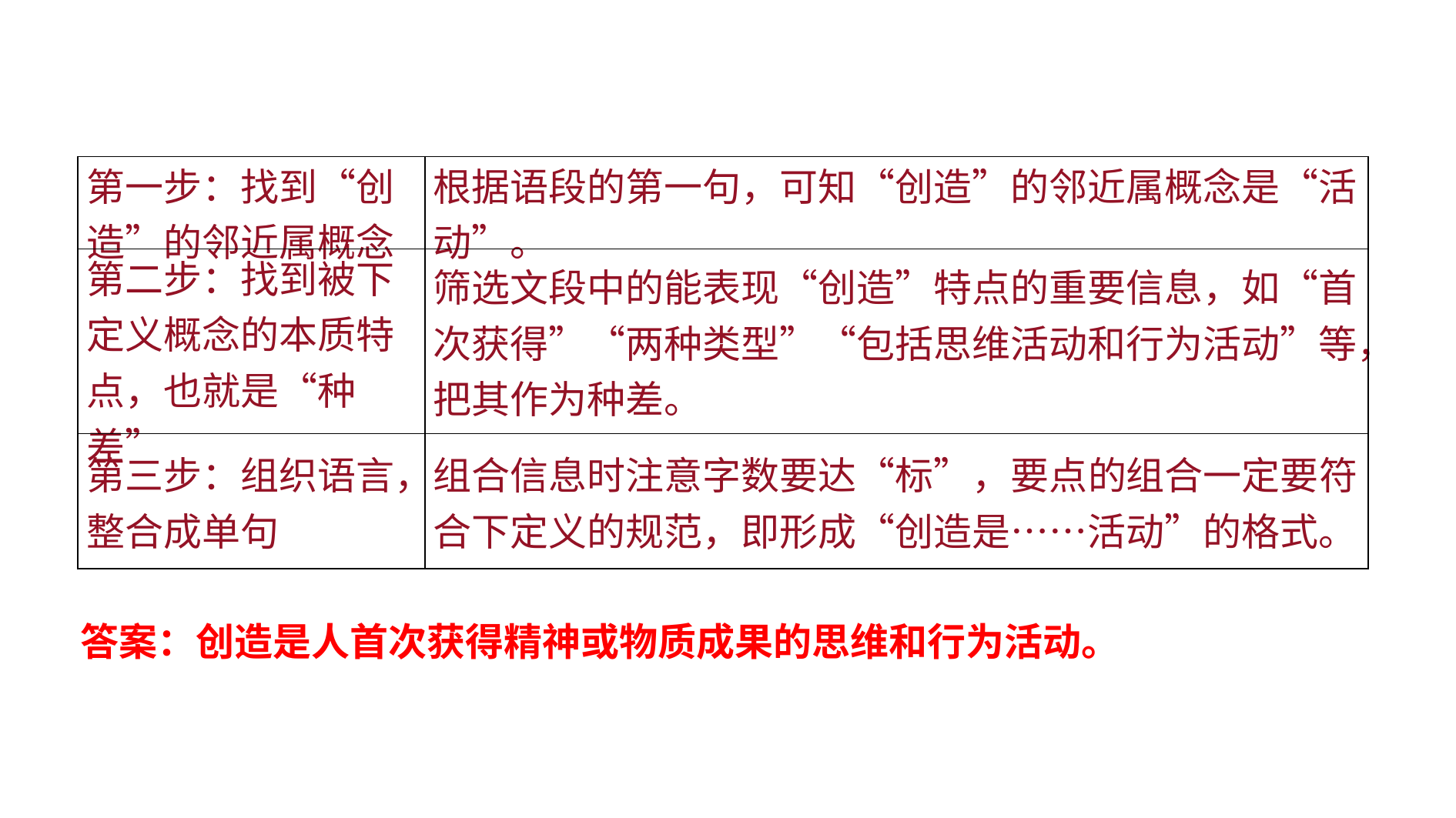

| 第一步：找到“创造”的邻近属概念 | 根据语段的第一句，可知“创造”的邻近属概念是“活动”。 |
| --- | --- |
| 第二步：找到被下定义概念的本质特点，也就是“种差” | 筛选文段中的能表现“创造”特点的重要信息，如“首次获得”“两种类型”“包括思维活动和行为活动”等，把其作为种差。 |
| 第三步：组织语言，整合成单句 | 组合信息时注意字数要达“标”，要点的组合一定要符合下定义的规范，即形成“创造是……活动”的格式。 |
答案：创造是人首次获得精神或物质成果的思维和行为活动。